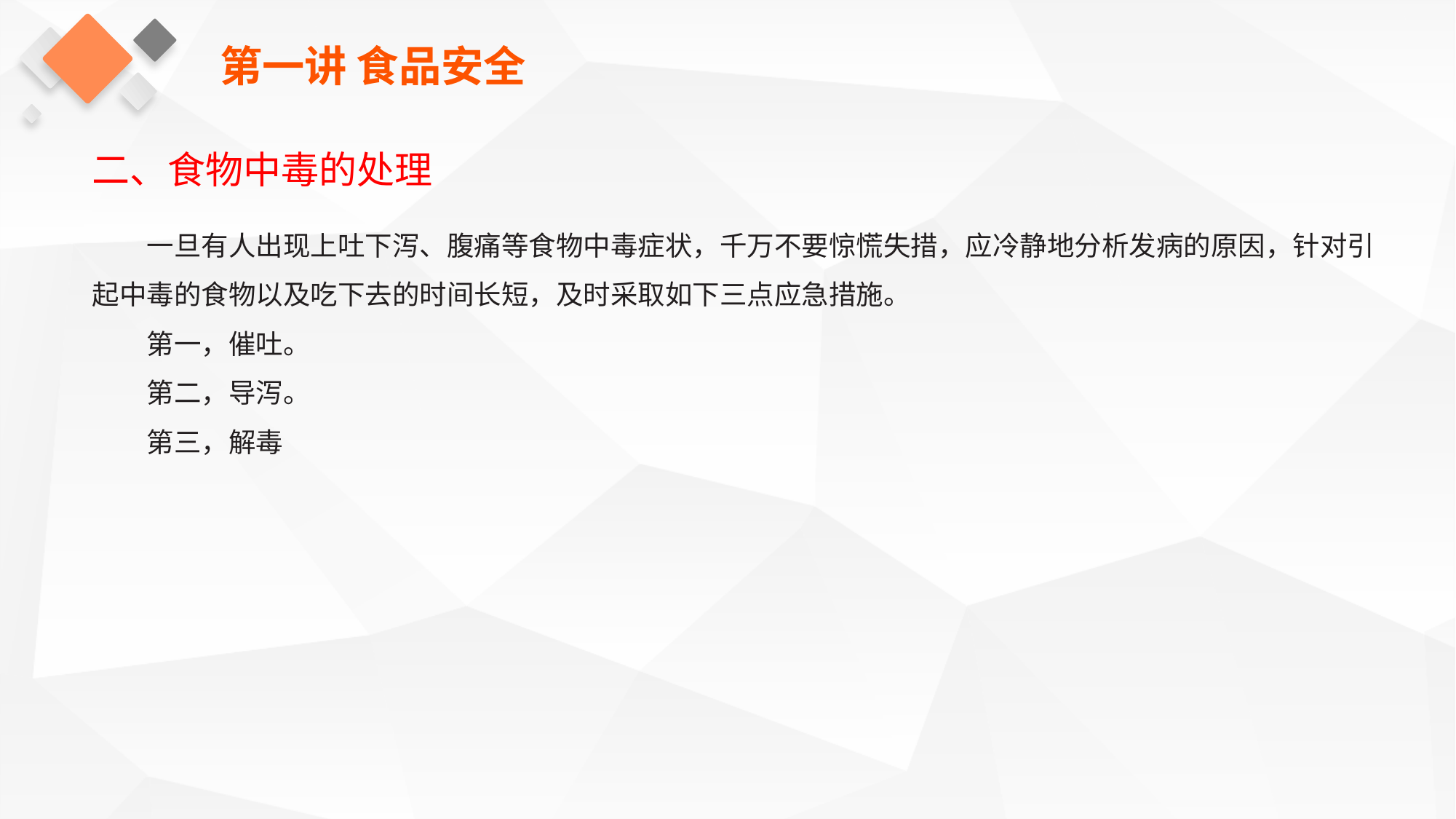

第一讲 食品安全
二、食物中毒的处理
一旦有人出现上吐下泻、腹痛等食物中毒症状，千万不要惊慌失措，应冷静地分析发病的原因，针对引起中毒的食物以及吃下去的时间长短，及时采取如下三点应急措施。
第一，催吐。
第二，导泻。
第三，解毒